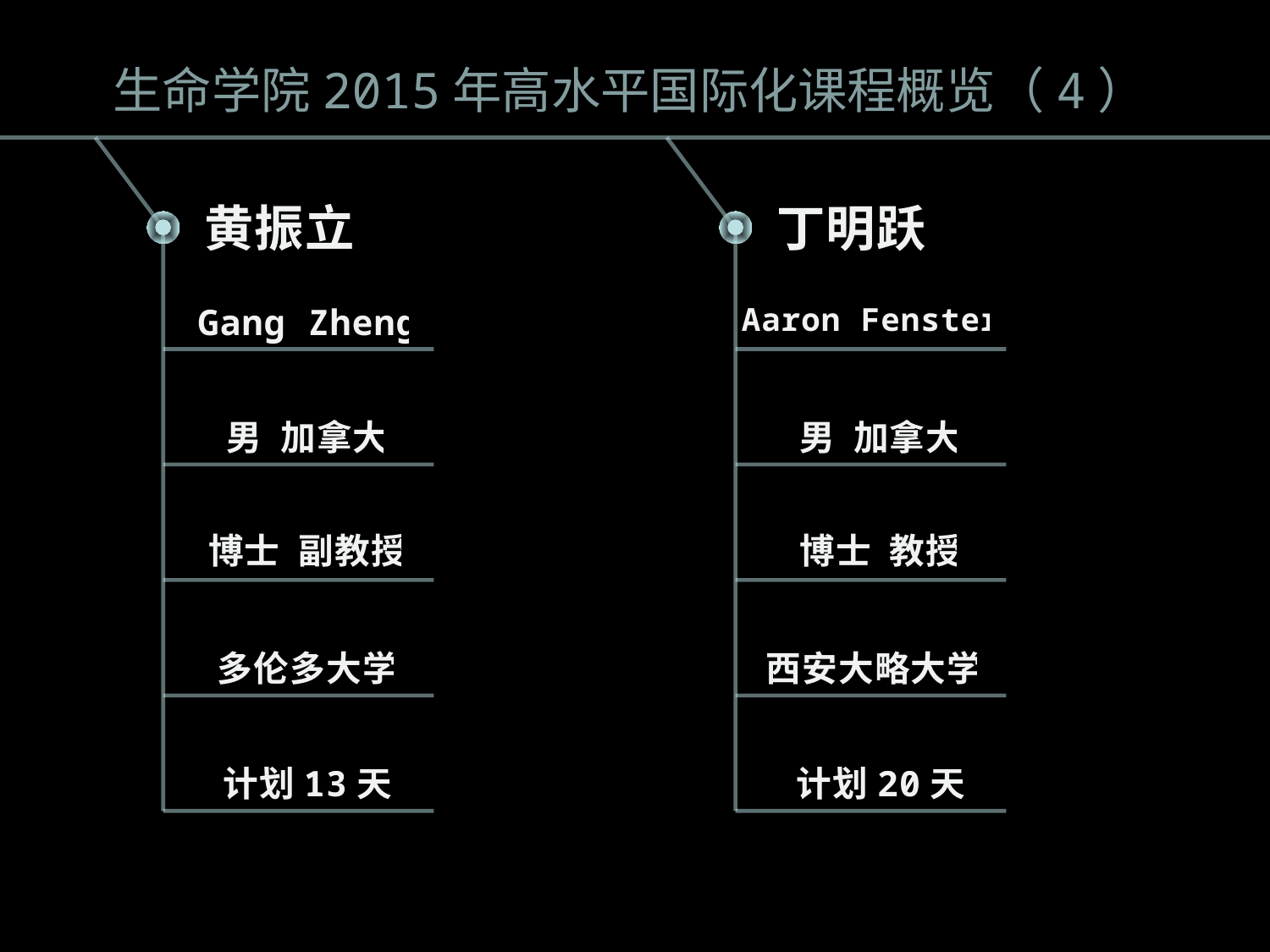

生命学院2015年高水平国际化课程概览（4）

黄振立
丁明跃
Gang Zheng
Aaron Fenster
男  加拿大
男  加拿大
博士  副教授
博士  教授
多伦多大学
西安大略大学
计划13天
计划20天